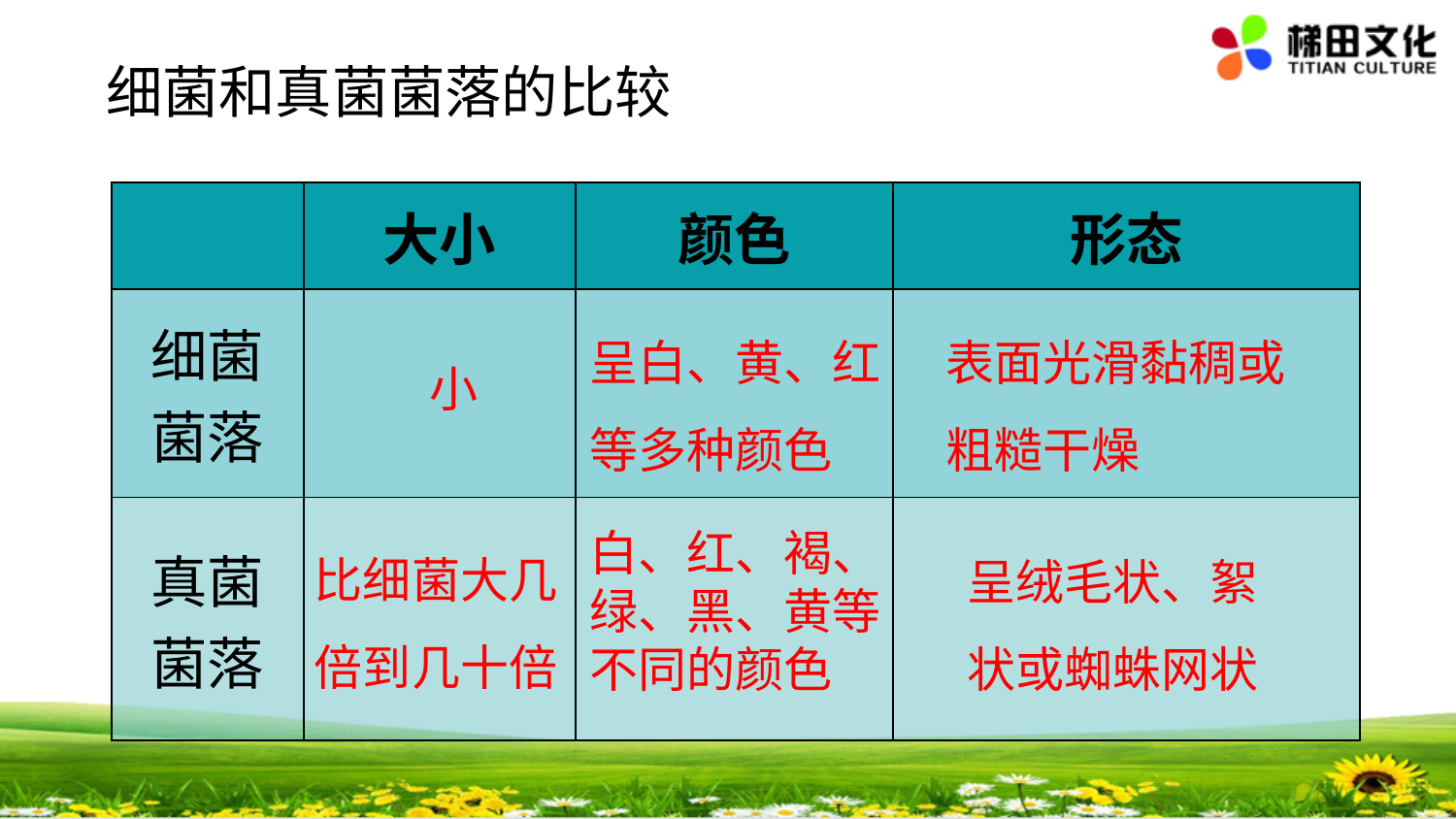

细菌和真菌菌落的比较
|  | 大小 | 颜色 | 形态 |
| --- | --- | --- | --- |
| 细菌菌落 |  |  |  |
| 真菌菌落 |  |  |  |
呈白、黄、红等多种颜色
表面光滑黏稠或粗糙干燥
小
比细菌大几倍到几十倍
白、红、褐、绿、黑、黄等不同的颜色
呈绒毛状、絮状或蜘蛛网状